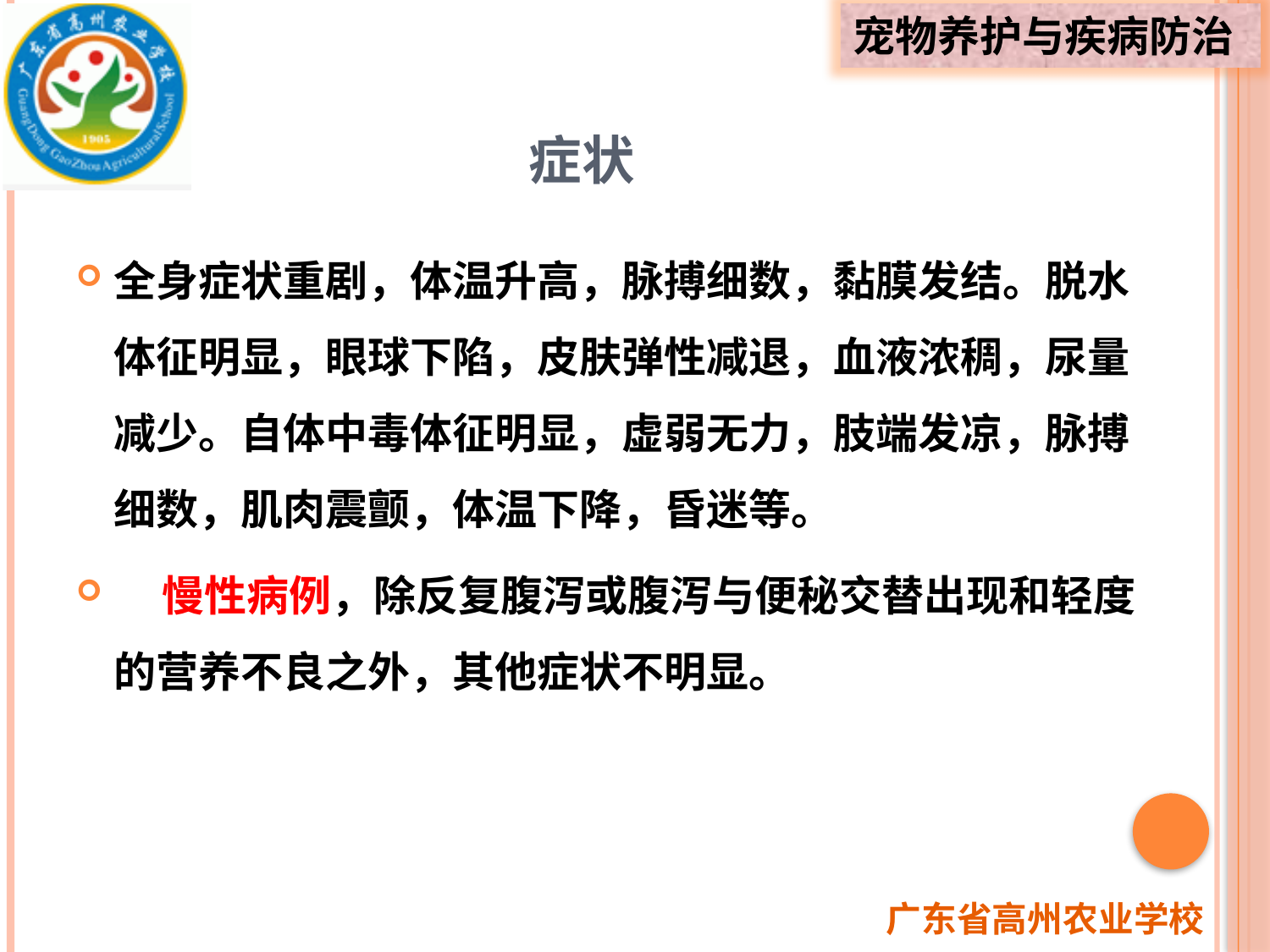

# 症状
全身症状重剧，体温升高，脉搏细数，黏膜发结。脱水体征明显，眼球下陷，皮肤弹性减退，血液浓稠，尿量减少。自体中毒体征明显，虚弱无力，肢端发凉，脉搏细数，肌肉震颤，体温下降，昏迷等。
    慢性病例，除反复腹泻或腹泻与便秘交替出现和轻度的营养不良之外，其他症状不明显。